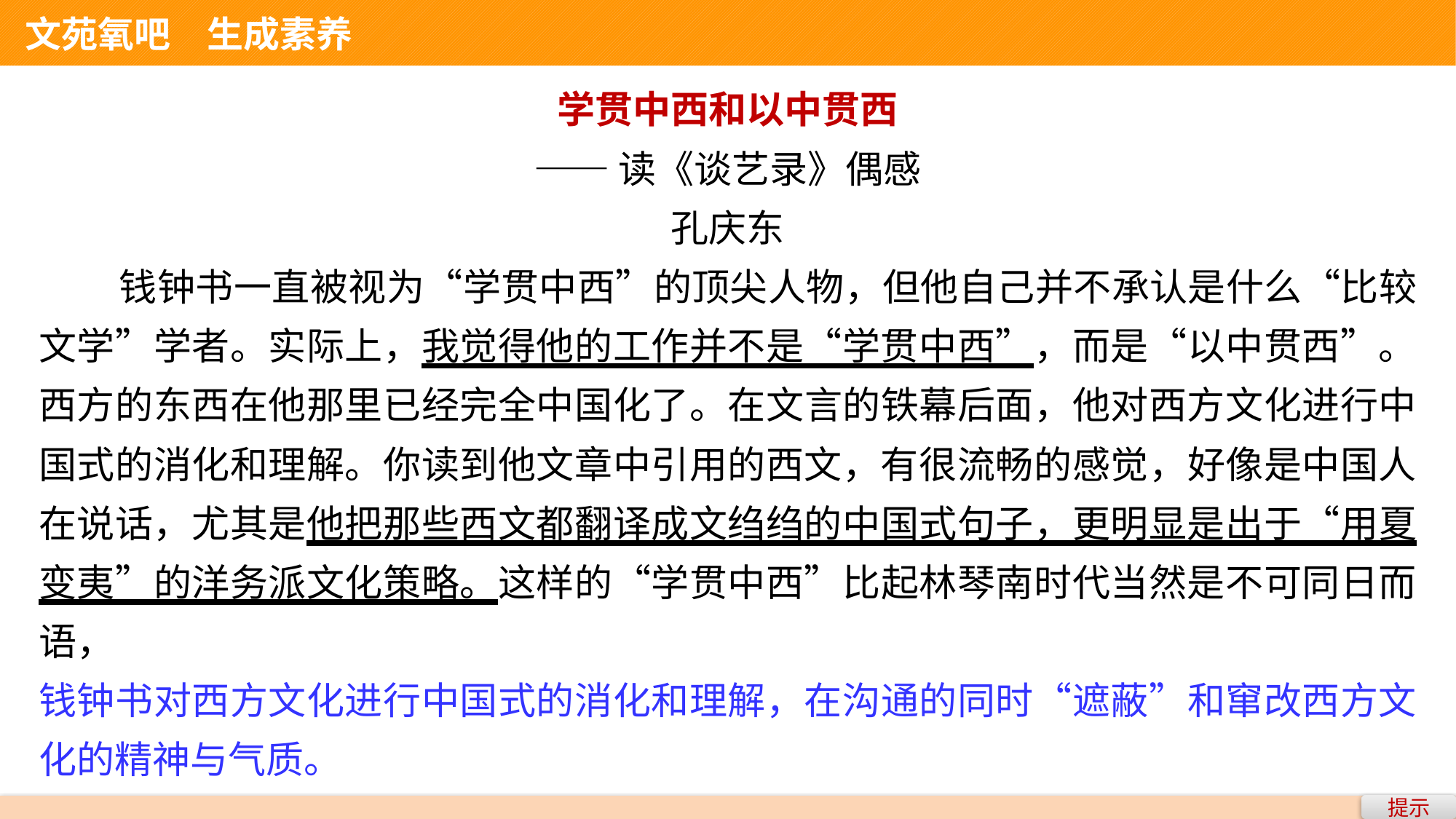

文苑氧吧　生成素养
学贯中西和以中贯西
——读《谈艺录》偶感
孔庆东
        钱钟书一直被视为“学贯中西”的顶尖人物，但他自己并不承认是什么“比较文学”学者。实际上，我觉得他的工作并不是“学贯中西”，而是“以中贯西”。西方的东西在他那里已经完全中国化了。在文言的铁幕后面，他对西方文化进行中国式的消化和理解。你读到他文章中引用的西文，有很流畅的感觉，好像是中国人在说话，尤其是他把那些西文都翻译成文绉绉的中国式句子，更明显是出于“用夏变夷”的洋务派文化策略。这样的“学贯中西”比起林琴南时代当然是不可同日而语，
钱钟书对西方文化进行中国式的消化和理解，在沟通的同时“遮蔽”和窜改西方文化的精神与气质。
用中国文化改造西方文化。
提示